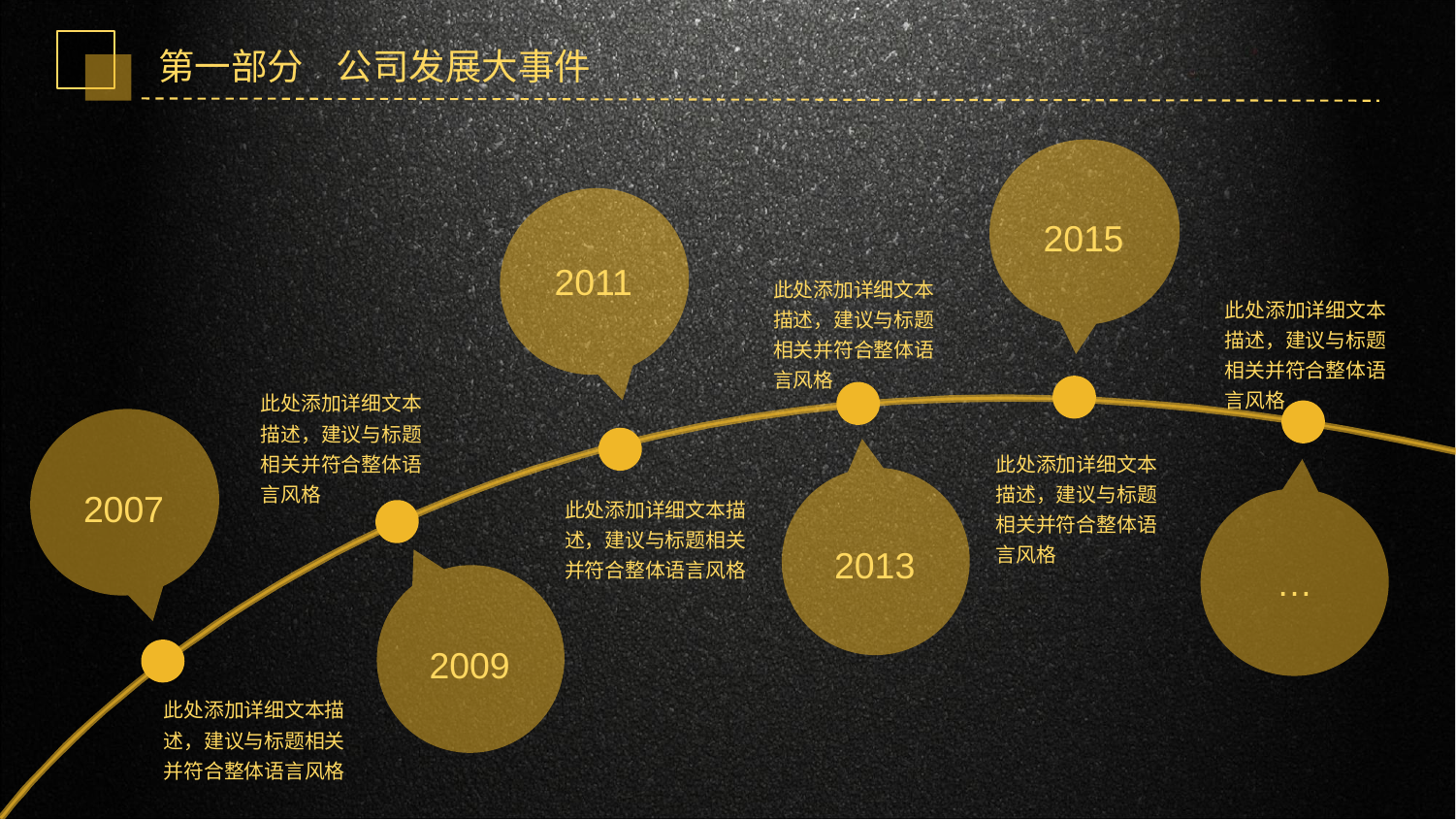

第一部分    公司发展大事件

2015
2011
此处添加详细文本描述，建议与标题相关并符合整体语言风格
此处添加详细文本描述，建议与标题相关并符合整体语言风格

此处添加详细文本描述，建议与标题相关并符合整体语言风格

此处添加详细文本描述，建议与标题相关并符合整体语言风格

2007

此处添加详细文本描述，建议与标题相关并符合整体语言风格

2013
…

2009

此处添加详细文本描述，建议与标题相关并符合整体语言风格